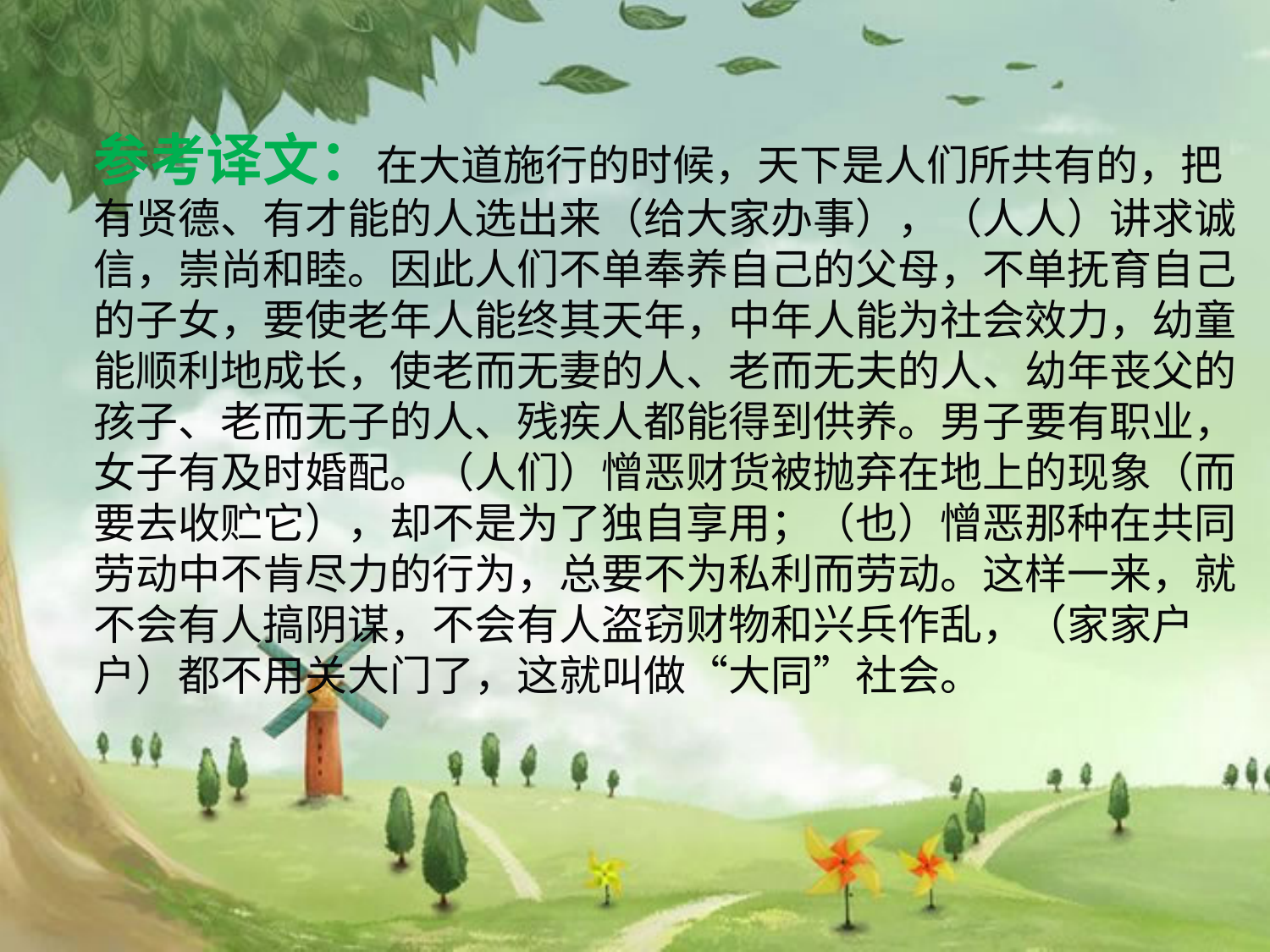

参考译文：在大道施行的时候，天下是人们所共有的，把有贤德、有才能的人选出来（给大家办事），（人人）讲求诚信，崇尚和睦。因此人们不单奉养自己的父母，不单抚育自己的子女，要使老年人能终其天年，中年人能为社会效力，幼童能顺利地成长，使老而无妻的人、老而无夫的人、幼年丧父的孩子、老而无子的人、残疾人都能得到供养。男子要有职业，女子有及时婚配。（人们）憎恶财货被抛弃在地上的现象（而要去收贮它），却不是为了独自享用；（也）憎恶那种在共同劳动中不肯尽力的行为，总要不为私利而劳动。这样一来，就不会有人搞阴谋，不会有人盗窃财物和兴兵作乱，（家家户户）都不用关大门了，这就叫做“大同”社会。